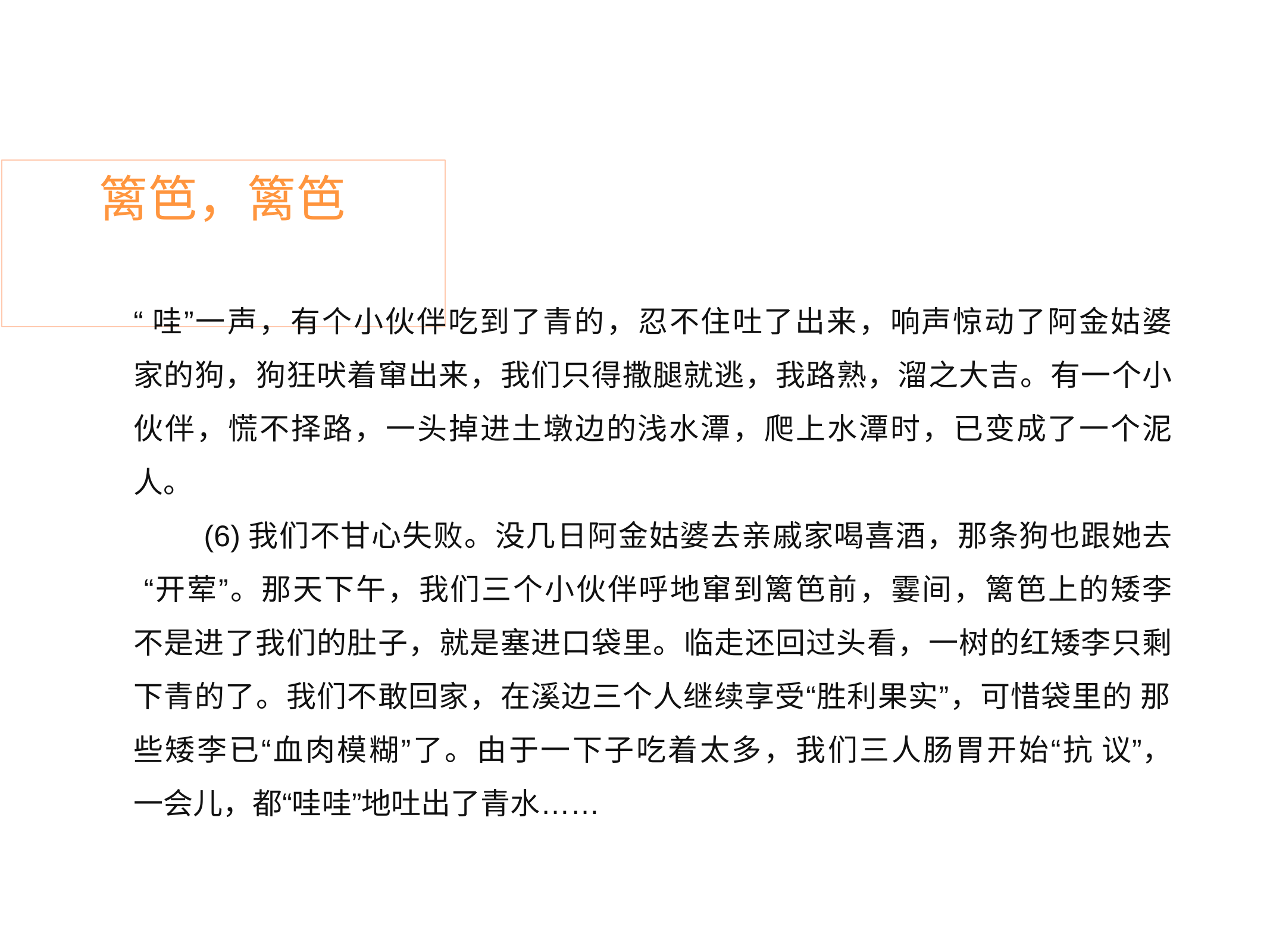

# 篱笆，篱笆
“哇”一声，有个小伙伴吃到了青的，忍不住吐了出来，响声惊动了阿金姑婆 家的狗，狗狂吠着窜出来，我们只得撒腿就逃，我路熟，溜之大吉。有一个小 伙伴，慌不择路，一头掉进土墩边的浅水潭，爬上水潭时，已变成了一个泥 人。
(6)我们不甘心失败。没几日阿金姑婆去亲戚家喝喜酒，那条狗也跟她去  “开荤”。那天下午，我们三个小伙伴呼地窜到篱笆前，霎间，篱笆上的矮李 不是进了我们的肚子，就是塞进口袋里。临走还回过头看，一树的红矮李只剩 下青的了。我们不敢回家，在溪边三个人继续享受“胜利果实”，可惜袋里的 那些矮李已“血肉模糊”了。由于一下子吃着太多，我们三人肠胃开始“抗 议”，一会儿，都“哇哇”地吐出了青水……